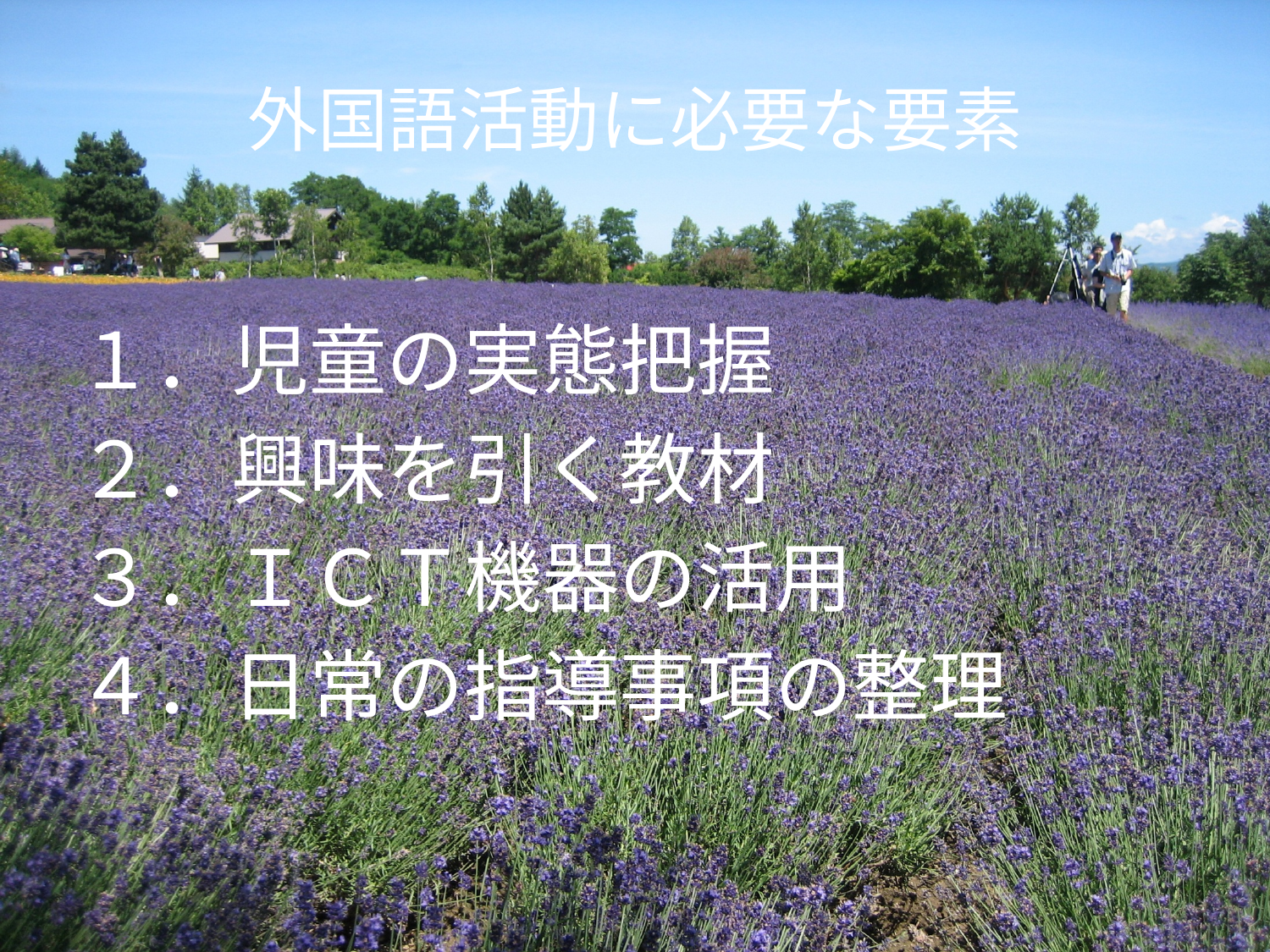

# 外国語活動に必要な要素

１．児童の実態把握
２．興味を引く教材
３．ＩＣＴ機器の活用
４．日常の指導事項の整理